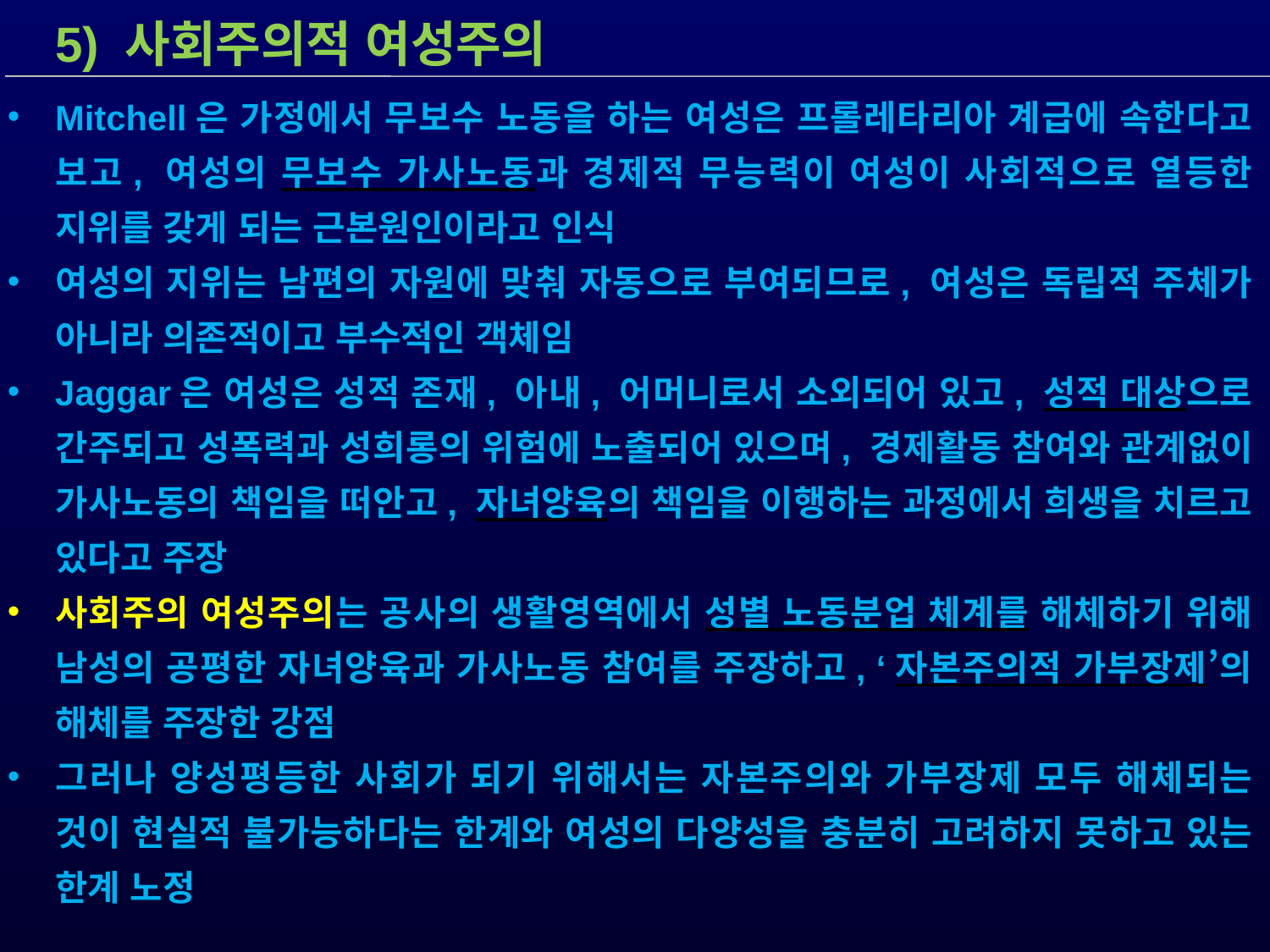

5) 사회주의적 여성주의
Mitchell은 가정에서 무보수 노동을 하는 여성은 프롤레타리아 계급에 속한다고 보고, 여성의 무보수 가사노동과 경제적 무능력이 여성이 사회적으로 열등한 지위를 갖게 되는 근본원인이라고 인식
여성의 지위는 남편의 자원에 맞춰 자동으로 부여되므로, 여성은 독립적 주체가 아니라 의존적이고 부수적인 객체임
Jaggar은 여성은 성적 존재, 아내, 어머니로서 소외되어 있고, 성적 대상으로 간주되고 성폭력과 성희롱의 위험에 노출되어 있으며, 경제활동 참여와 관계없이 가사노동의 책임을 떠안고, 자녀양육의 책임을 이행하는 과정에서 희생을 치르고 있다고 주장
사회주의 여성주의는 공사의 생활영역에서 성별 노동분업 체계를 해체하기 위해 남성의 공평한 자녀양육과 가사노동 참여를 주장하고, ‘자본주의적 가부장제’의 해체를 주장한 강점
그러나 양성평등한 사회가 되기 위해서는 자본주의와 가부장제 모두 해체되는 것이 현실적 불가능하다는 한계와 여성의 다양성을 충분히 고려하지 못하고 있는 한계 노정